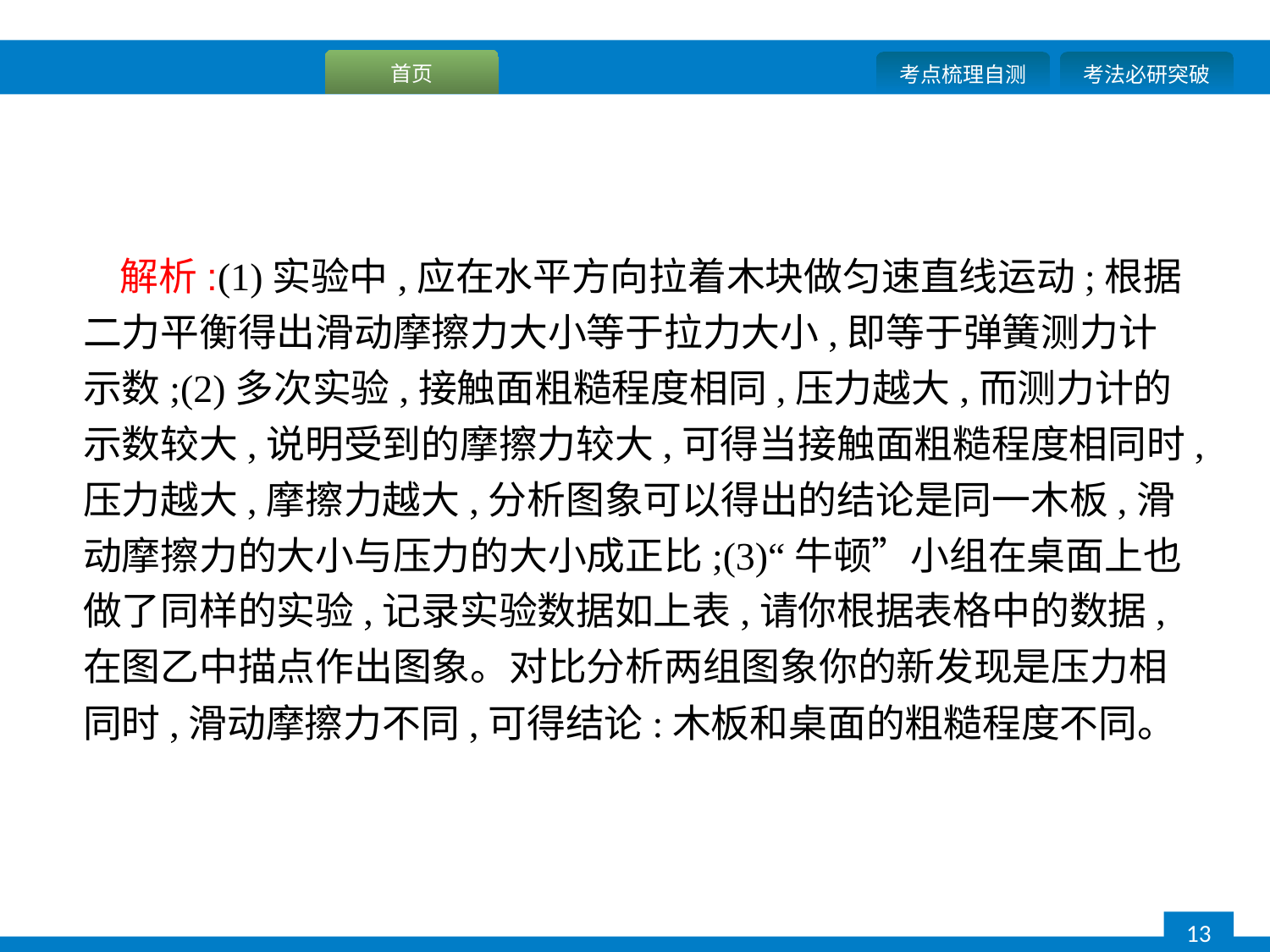

解析:(1)实验中,应在水平方向拉着木块做匀速直线运动;根据二力平衡得出滑动摩擦力大小等于拉力大小,即等于弹簧测力计示数;(2)多次实验,接触面粗糙程度相同,压力越大,而测力计的示数较大,说明受到的摩擦力较大,可得当接触面粗糙程度相同时,压力越大,摩擦力越大,分析图象可以得出的结论是同一木板,滑动摩擦力的大小与压力的大小成正比;(3)“牛顿”小组在桌面上也做了同样的实验,记录实验数据如上表,请你根据表格中的数据,在图乙中描点作出图象。对比分析两组图象你的新发现是压力相同时,滑动摩擦力不同,可得结论:木板和桌面的粗糙程度不同。